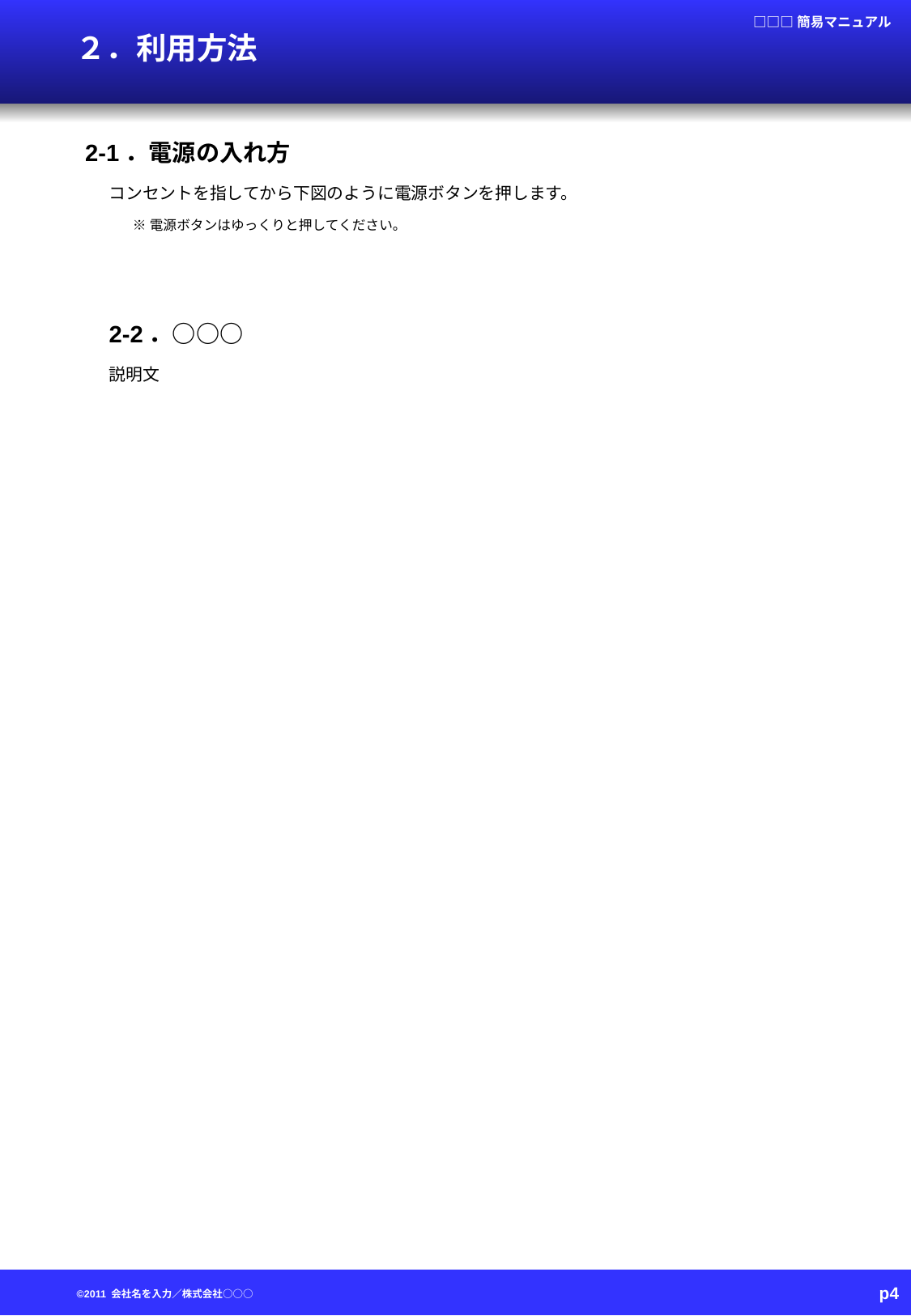

# ２．利用方法
2-1．電源の入れ方
コンセントを指してから下図のように電源ボタンを押します。
※電源ボタンはゆっくりと押してください。

2-2．○○○
説明文
p4